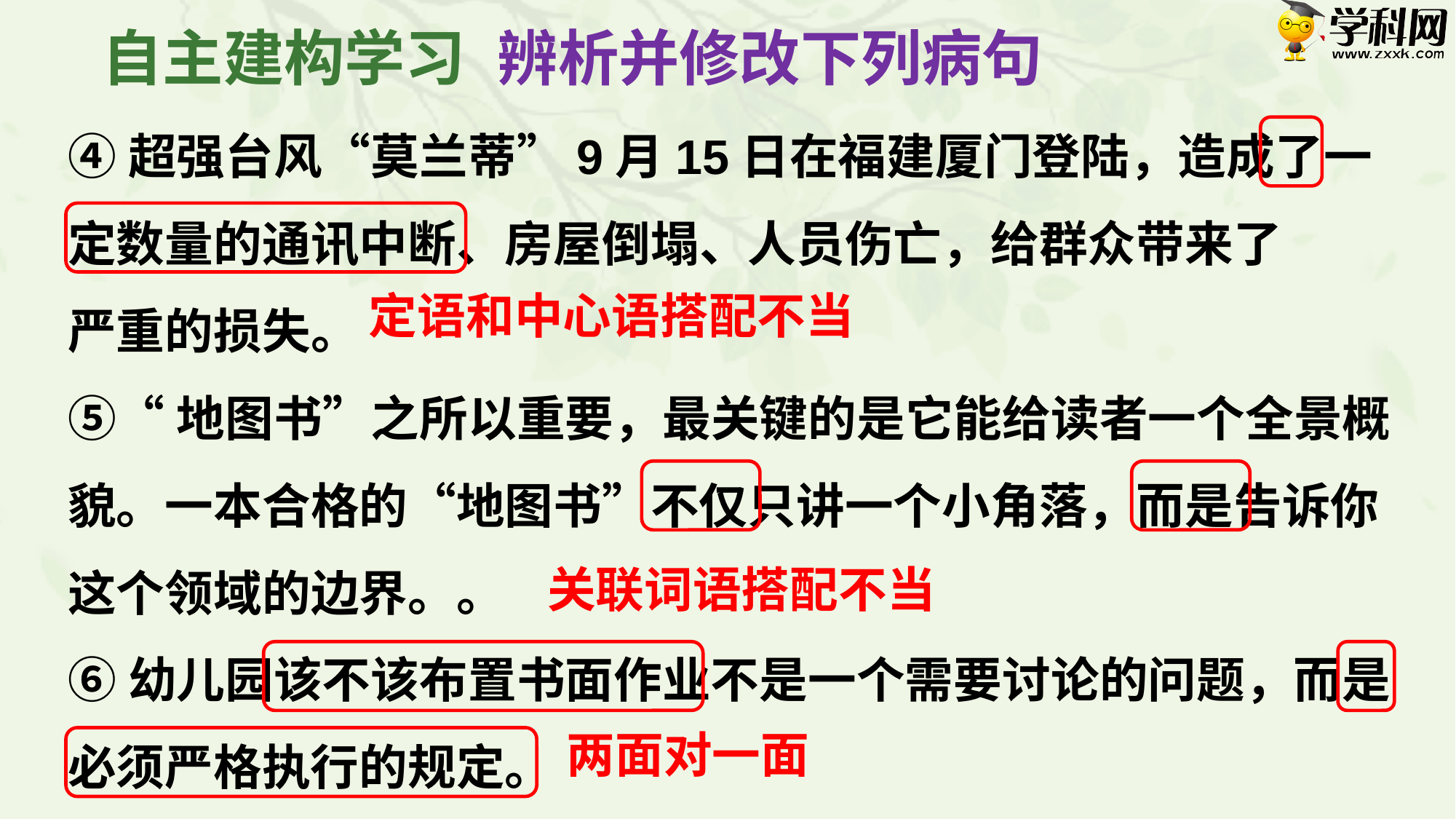

自主建构学习
辨析并修改下列病句
④超强台风“莫兰蒂”9月15日在福建厦门登陆，造成了一
定数量的通讯中断、房屋倒塌、人员伤亡，给群众带来了
严重的损失。
⑤“地图书”之所以重要，最关键的是它能给读者一个全景概貌。一本合格的“地图书”不仅只讲一个小角落，而是告诉你这个领域的边界。。
⑥幼儿园该不该布置书面作业不是一个需要讨论的问题，而是必须严格执行的规定。

定语和中心语搭配不当

关联词语搭配不当

两面对一面